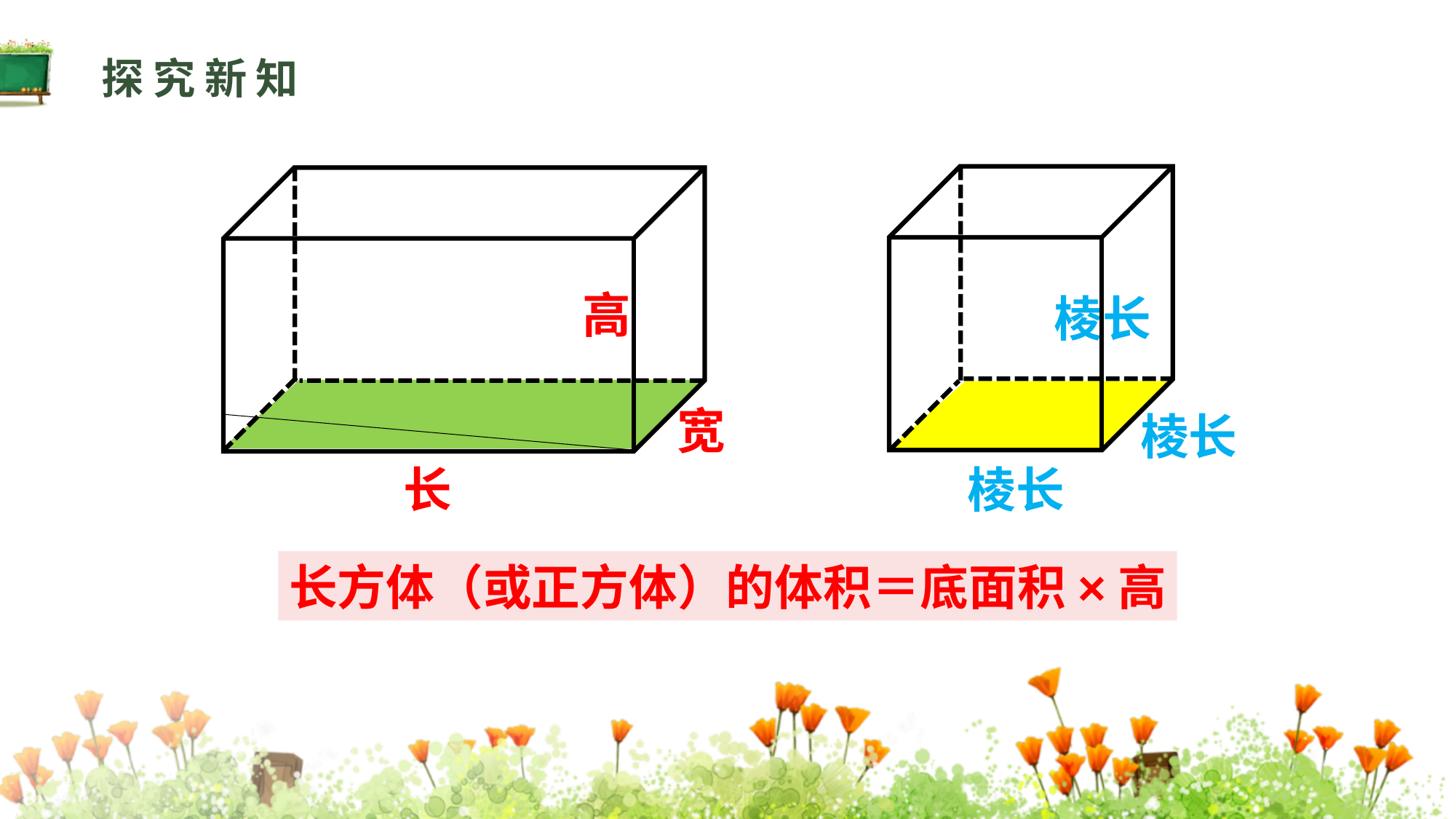

探究新知

棱长

棱长
棱长

高

宽
长
长方体（或正方体）的体积＝底面积×高